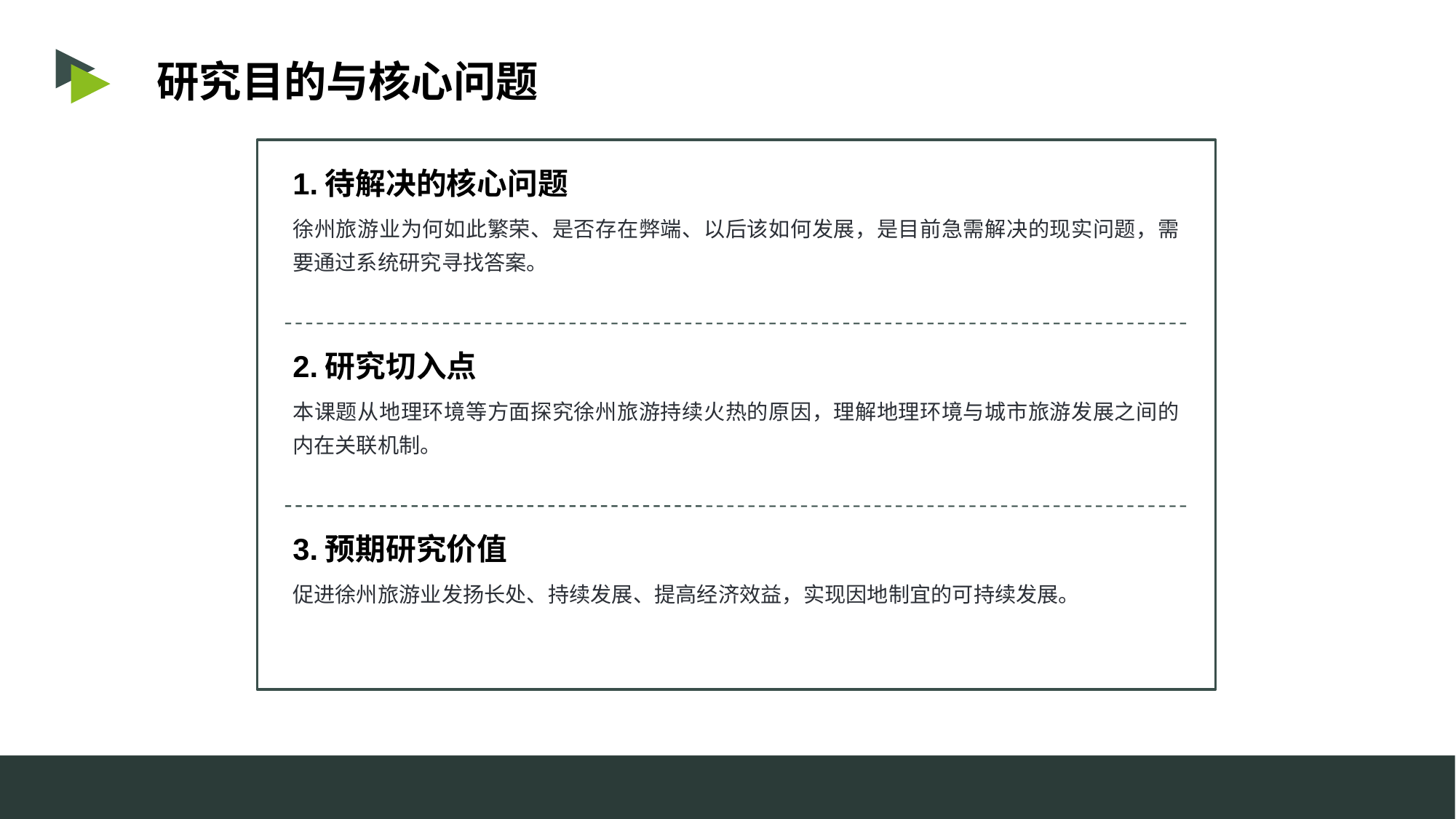

研究目的与核心问题

1.待解决的核心问题
徐州旅游业为何如此繁荣、是否存在弊端、以后该如何发展，是目前急需解决的现实问题，需要通过系统研究寻找答案。

2.研究切入点
本课题从地理环境等方面探究徐州旅游持续火热的原因，理解地理环境与城市旅游发展之间的内在关联机制。

3.预期研究价值
促进徐州旅游业发扬长处、持续发展、提高经济效益，实现因地制宜的可持续发展。